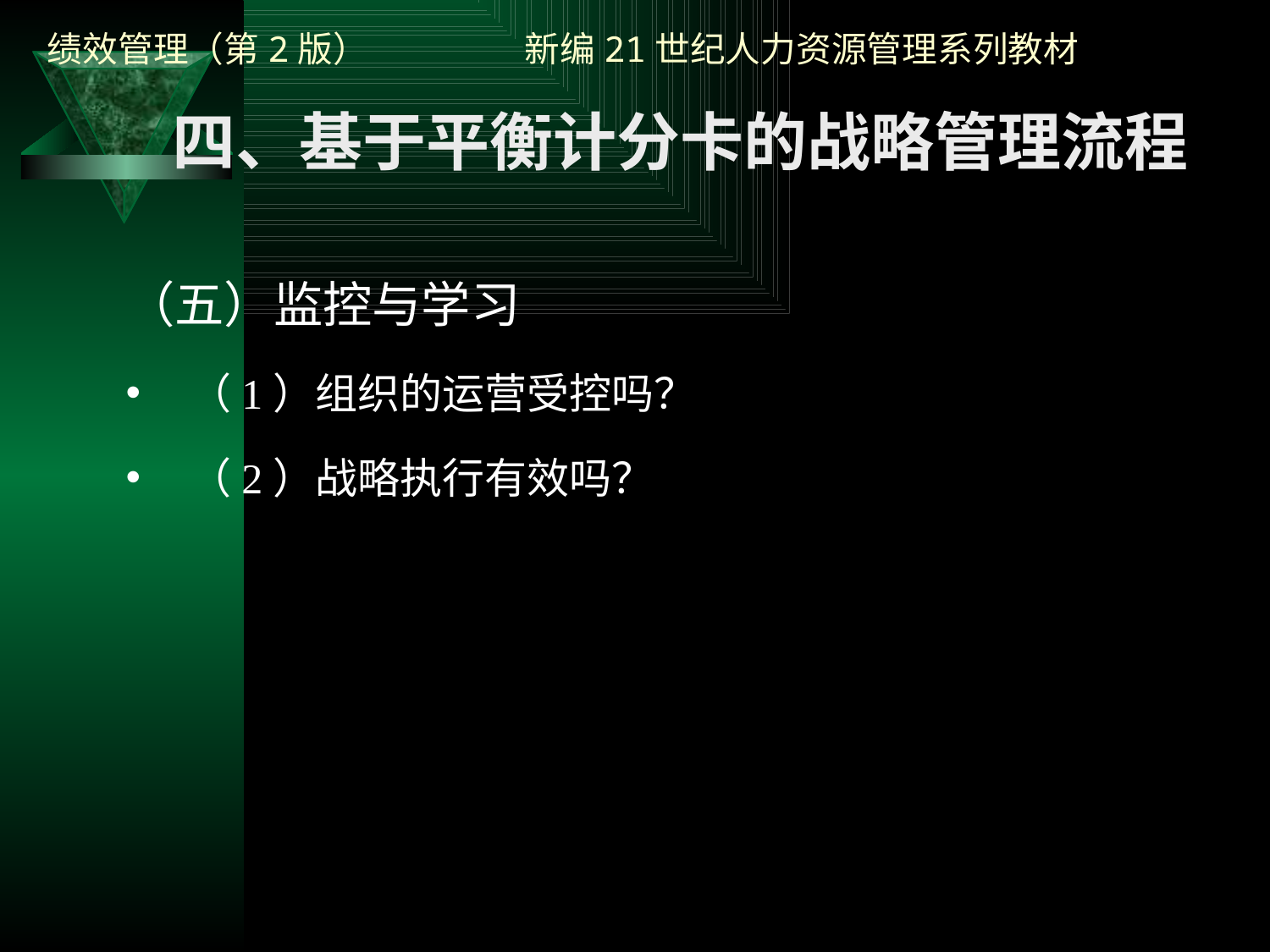

四、基于平衡计分卡的战略管理流程
（五）监控与学习
（1）组织的运营受控吗？
（2）战略执行有效吗？